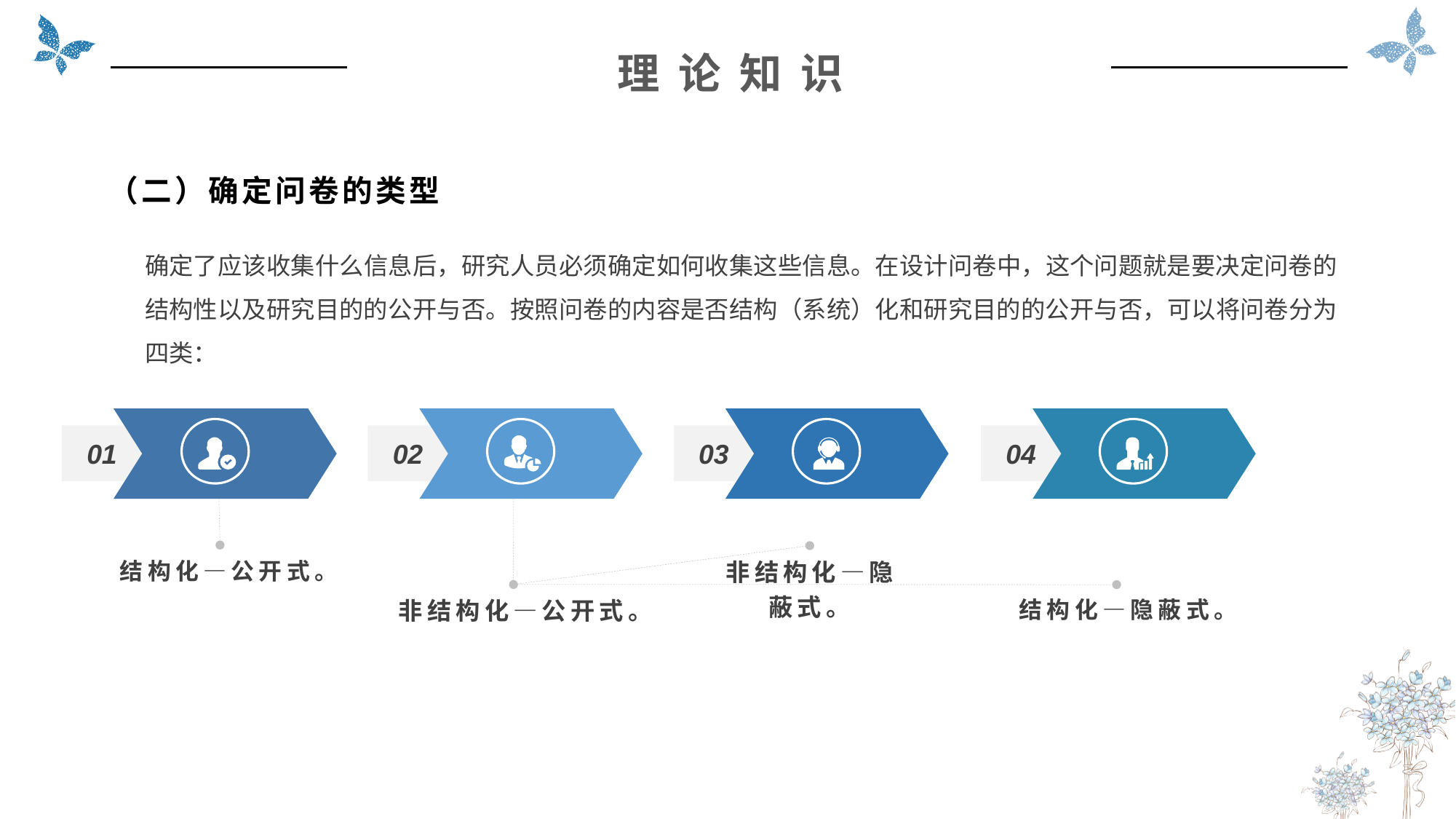

理 论 知 识
（二）确定问卷的类型
确定了应该收集什么信息后，研究人员必须确定如何收集这些信息。在设计问卷中，这个问题就是要决定问卷的结构性以及研究目的的公开与否。按照问卷的内容是否结构（系统）化和研究目的的公开与否，可以将问卷分为四类：

01

结构化—公开式。

02

非结构化—公开式。

03

非结构化—隐
蔽式。

04

结构化—隐蔽式。